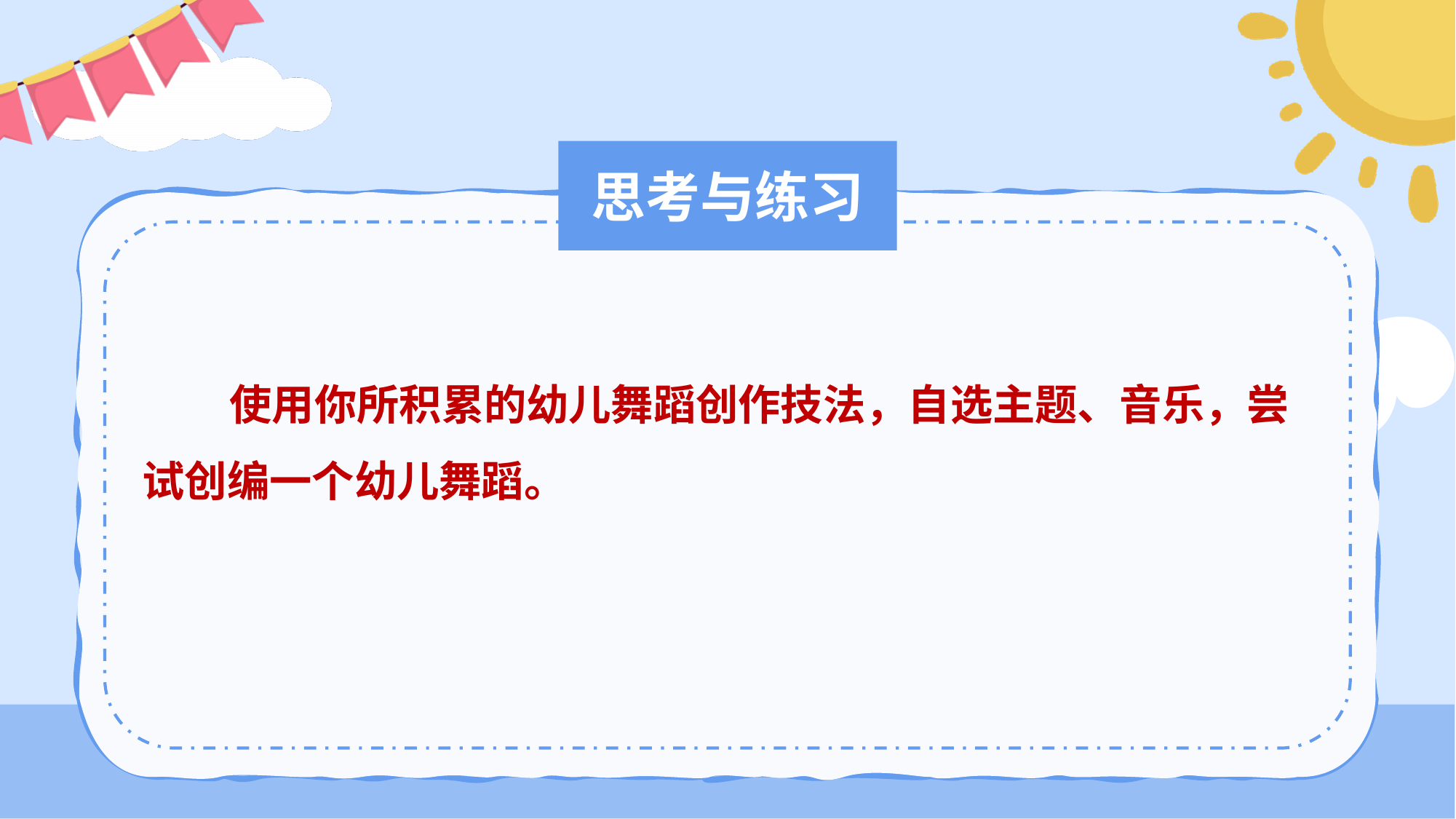

# 思考与练习
        使用你所积累的幼儿舞蹈创作技法，自选主题、音乐，尝试创编一个幼儿舞蹈。